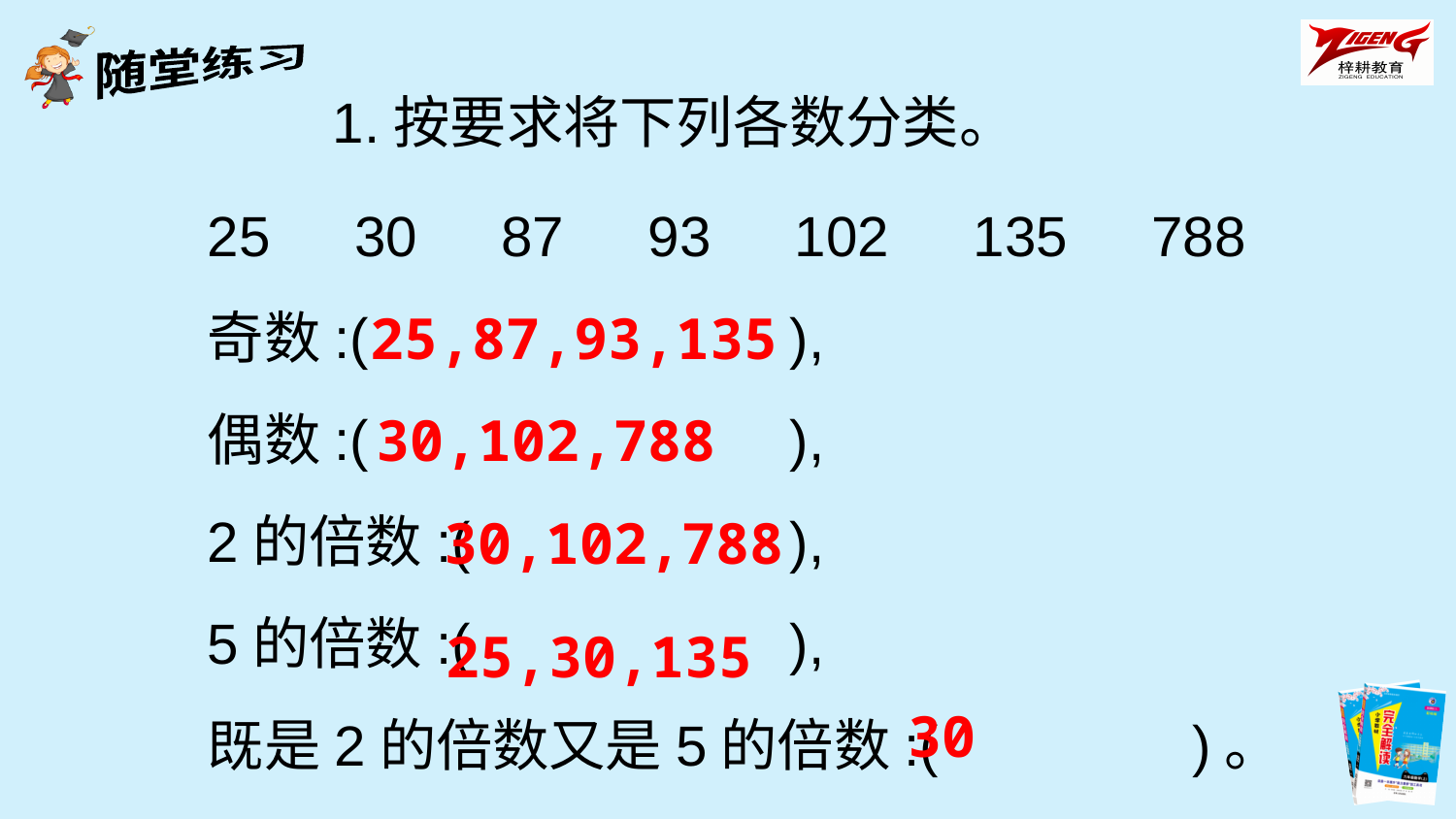

1.按要求将下列各数分类。
25　30　87　93　102　135　788
奇数:(　     　　　	),
偶数:(     　　　　	),
2的倍数:(　　　　	),
5的倍数:(　　　　	),
既是2的倍数又是5的倍数:(　　　　)。
25,87,93,135
30,102,788
30,102,788
25,30,135
30